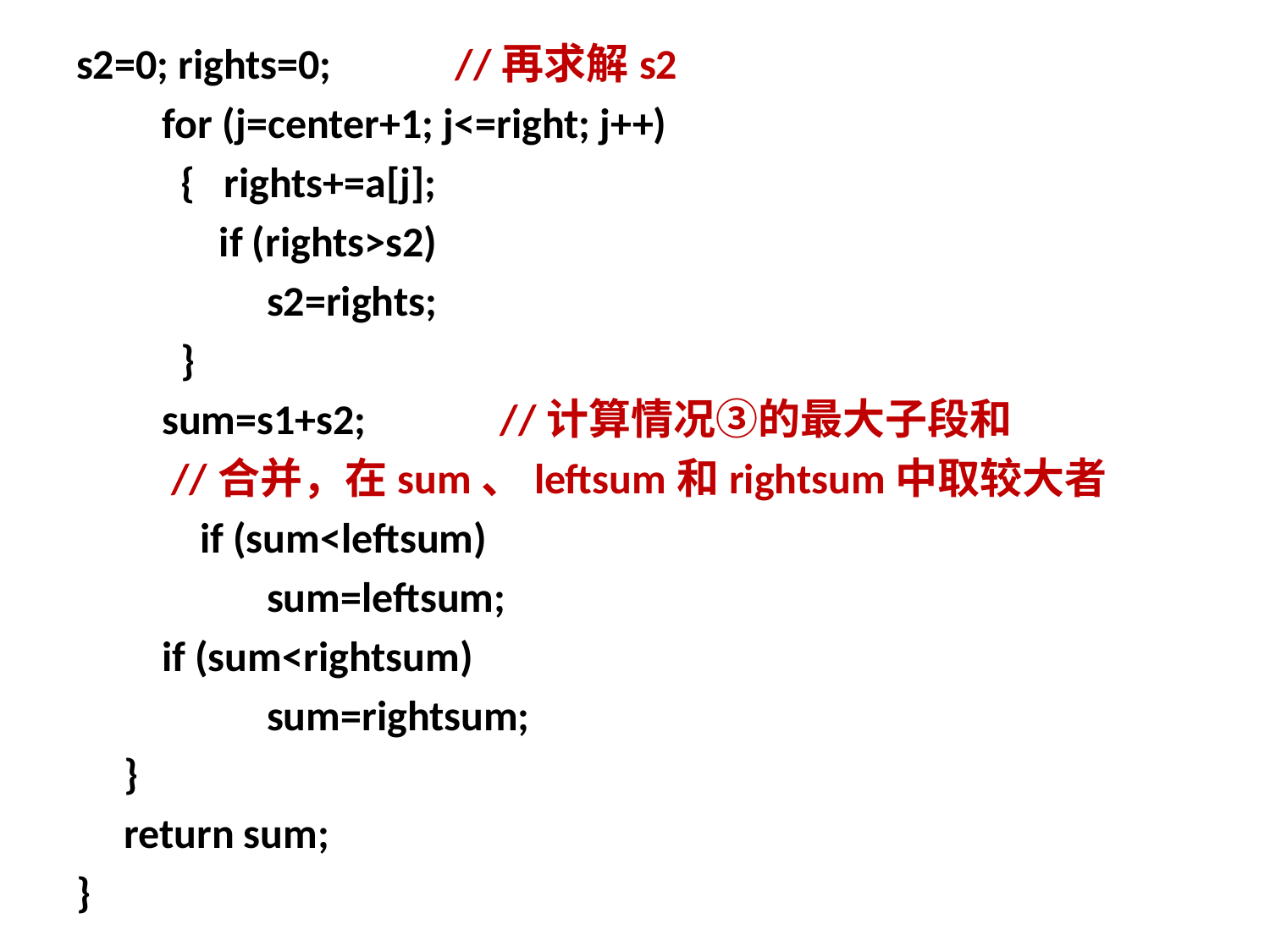

s2=0; rights=0;             //再求解s2
         for (j=center+1; j<=right; j++)
           {   rights+=a[j];
               if (rights>s2)
s2=rights;
           }
         sum=s1+s2;              //计算情况③的最大子段和
          //合并，在sum、leftsum和rightsum中取较大者
             if (sum<leftsum)
sum=leftsum;
         if (sum<rightsum)
sum=rightsum;
     }
     return sum;
}